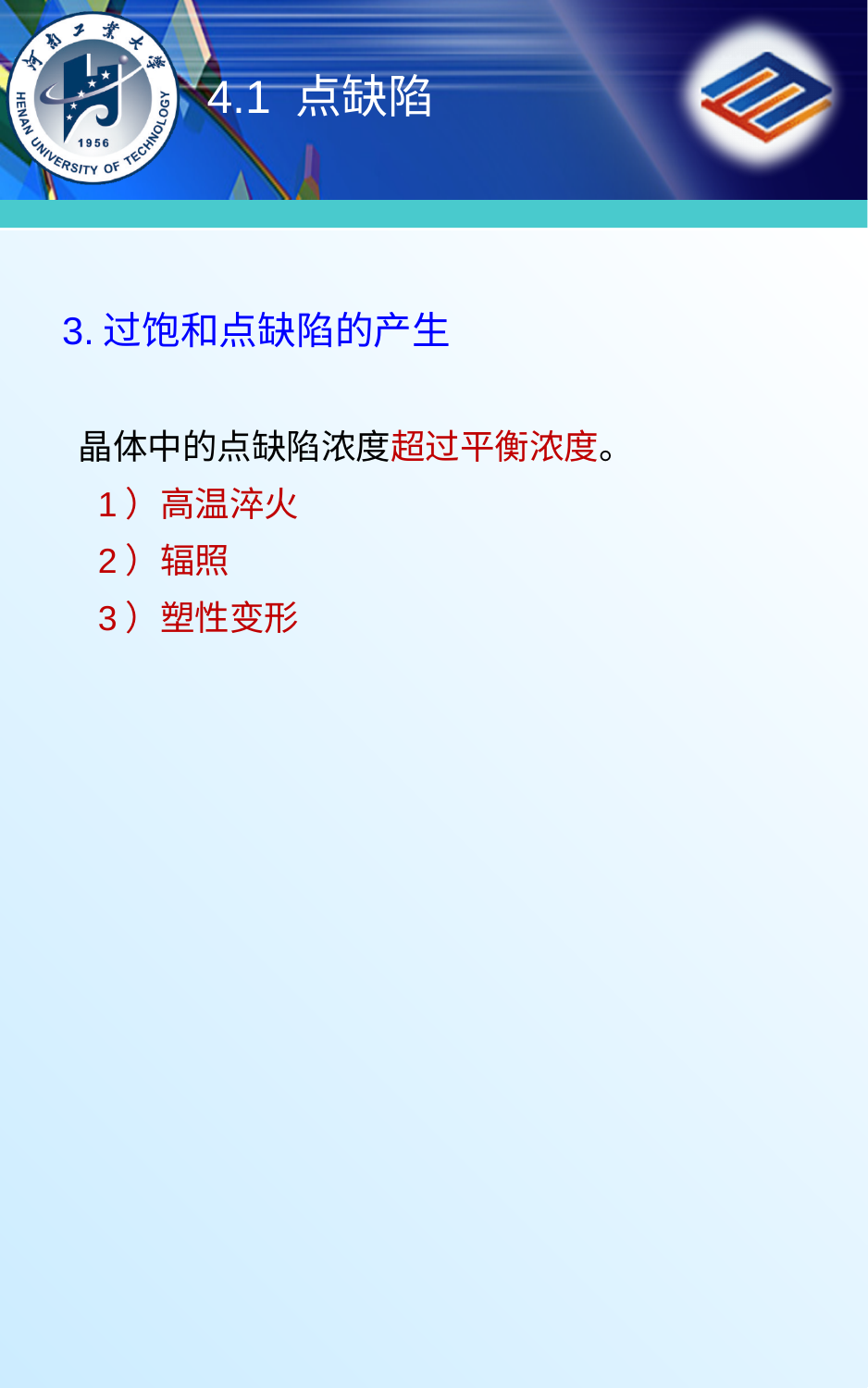

# 4.1 点缺陷
3.过饱和点缺陷的产生
晶体中的点缺陷浓度超过平衡浓度。
  1）高温淬火
  2）辐照
  3）塑性变形